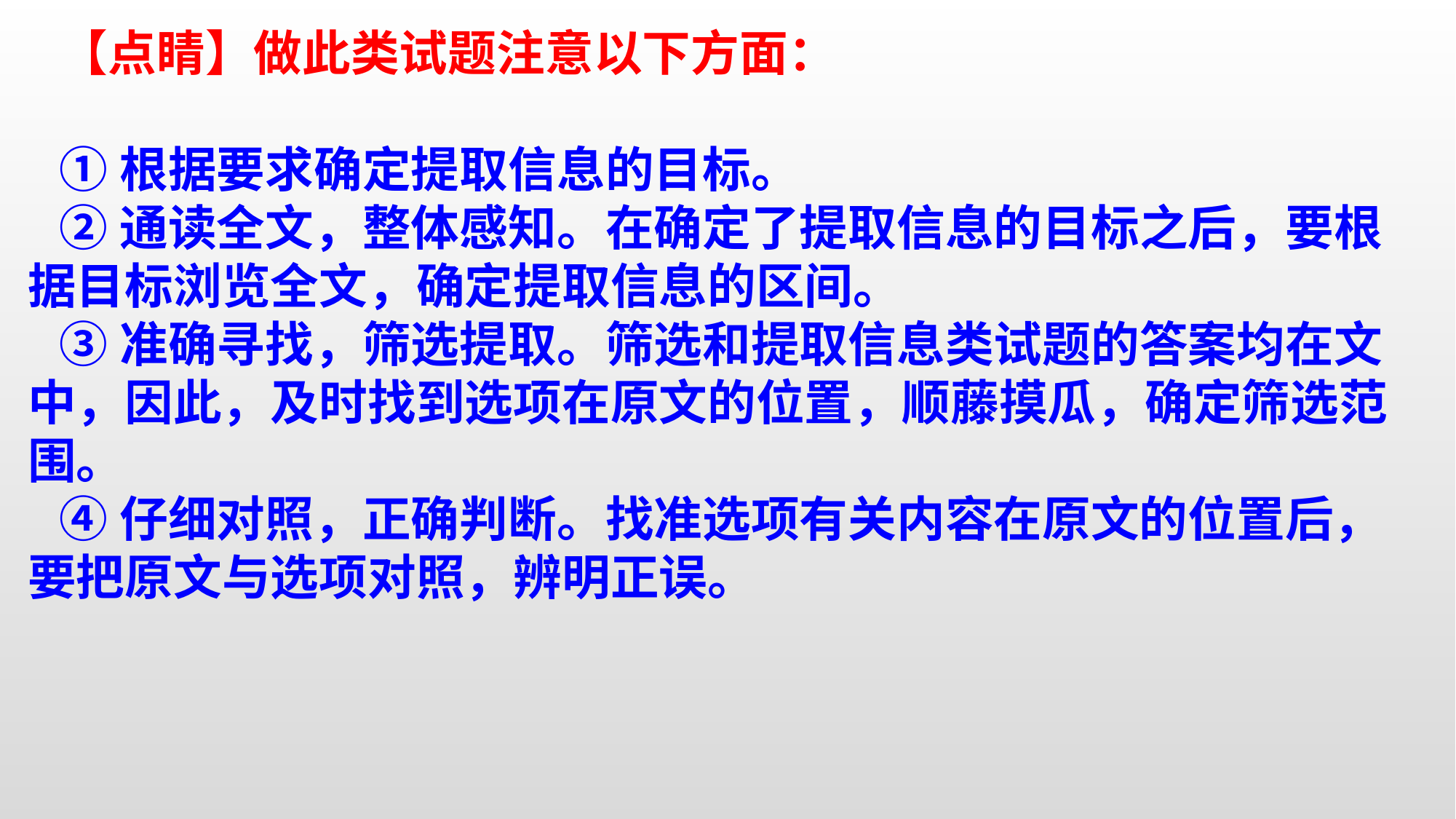

【点睛】做此类试题注意以下方面：

①根据要求确定提取信息的目标。
②通读全文，整体感知。在确定了提取信息的目标之后，要根据目标浏览全文，确定提取信息的区间。
③准确寻找，筛选提取。筛选和提取信息类试题的答案均在文中，因此，及时找到选项在原文的位置，顺藤摸瓜，确定筛选范围。
④仔细对照，正确判断。找准选项有关内容在原文的位置后，要把原文与选项对照，辨明正误。